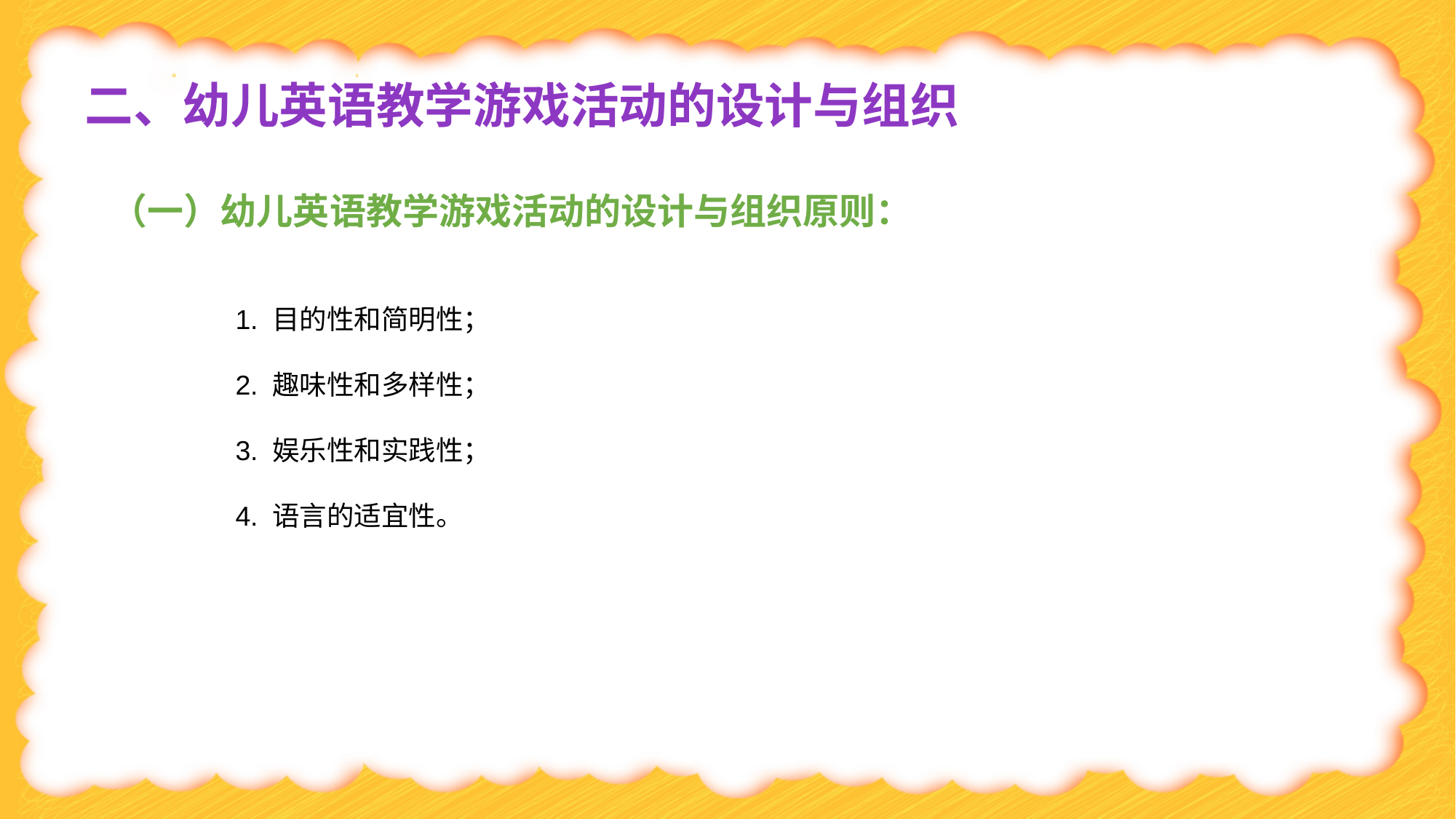

二、幼儿英语教学游戏活动的设计与组织
（一）幼儿英语教学游戏活动的设计与组织原则：

1. 目的性和简明性；
2. 趣味性和多样性；
3. 娱乐性和实践性；
4. 语言的适宜性。